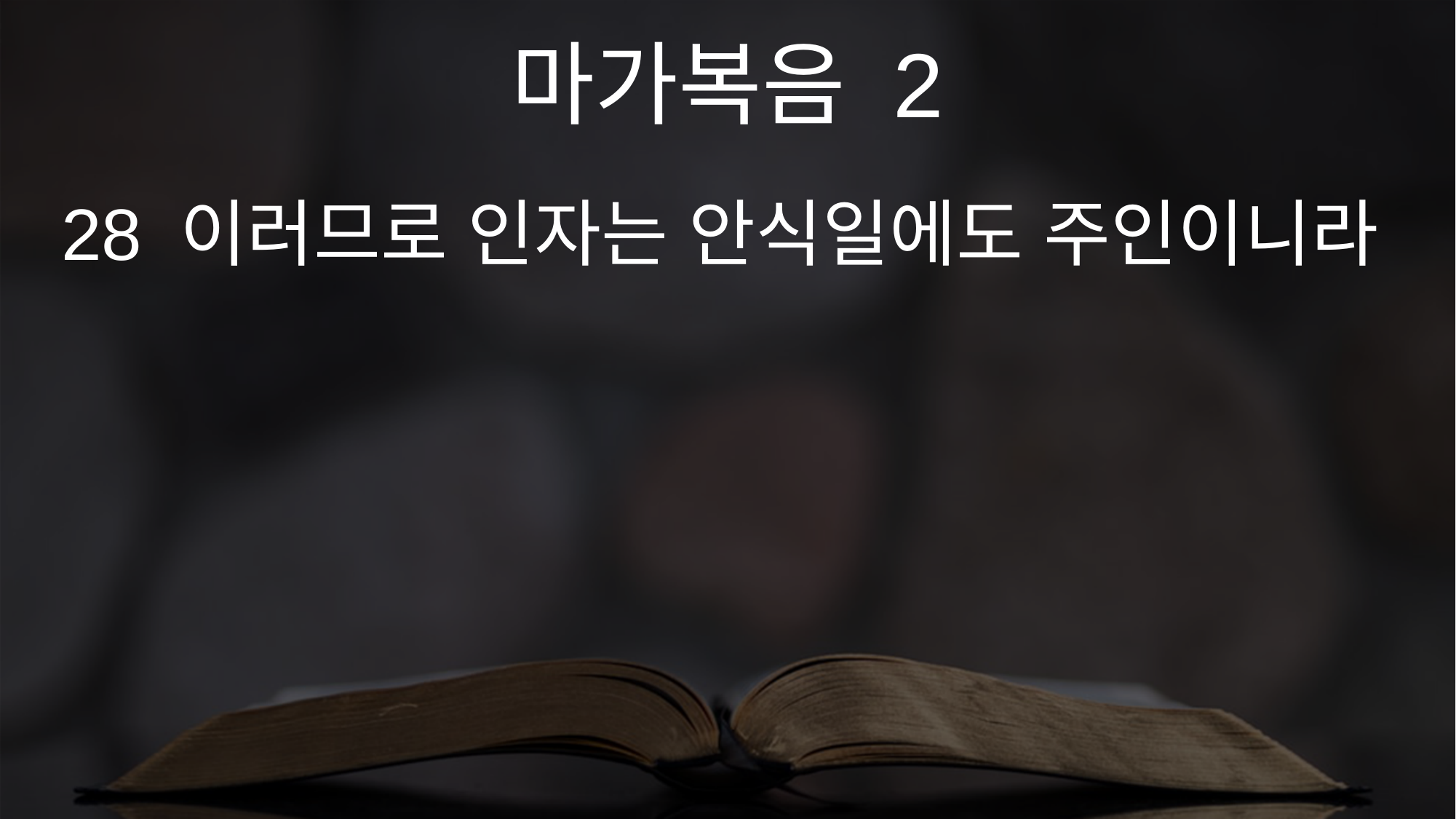

마가복음 2
28 이러므로 인자는 안식일에도 주인이니라